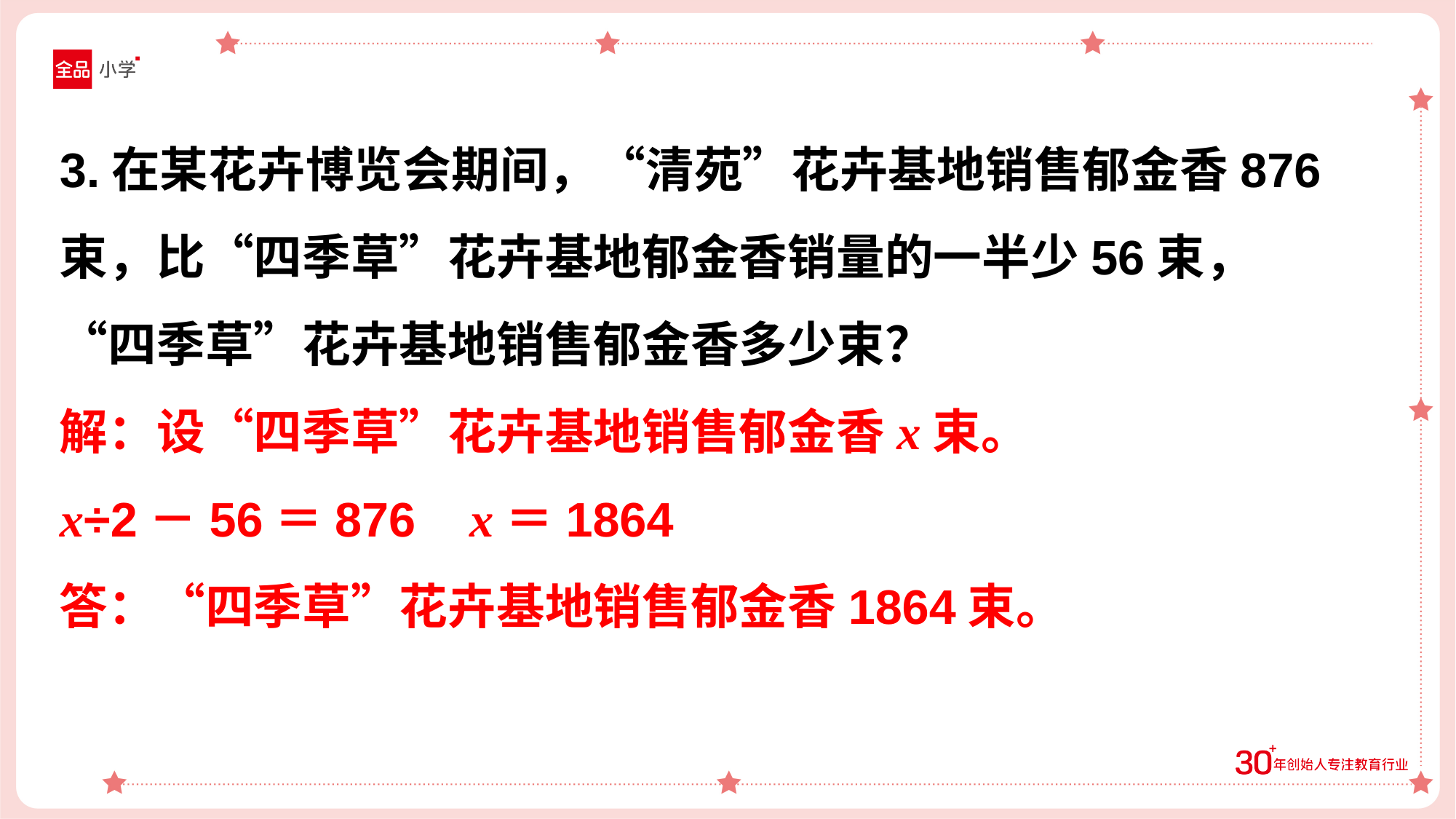

3.在某花卉博览会期间，“清苑”花卉基地销售郁金香876束，比“四季草”花卉基地郁金香销量的一半少56束，“四季草”花卉基地销售郁金香多少束？
解：设“四季草”花卉基地销售郁金香x束。
x÷2－56＝876    x＝1864
答：“四季草”花卉基地销售郁金香1864束。